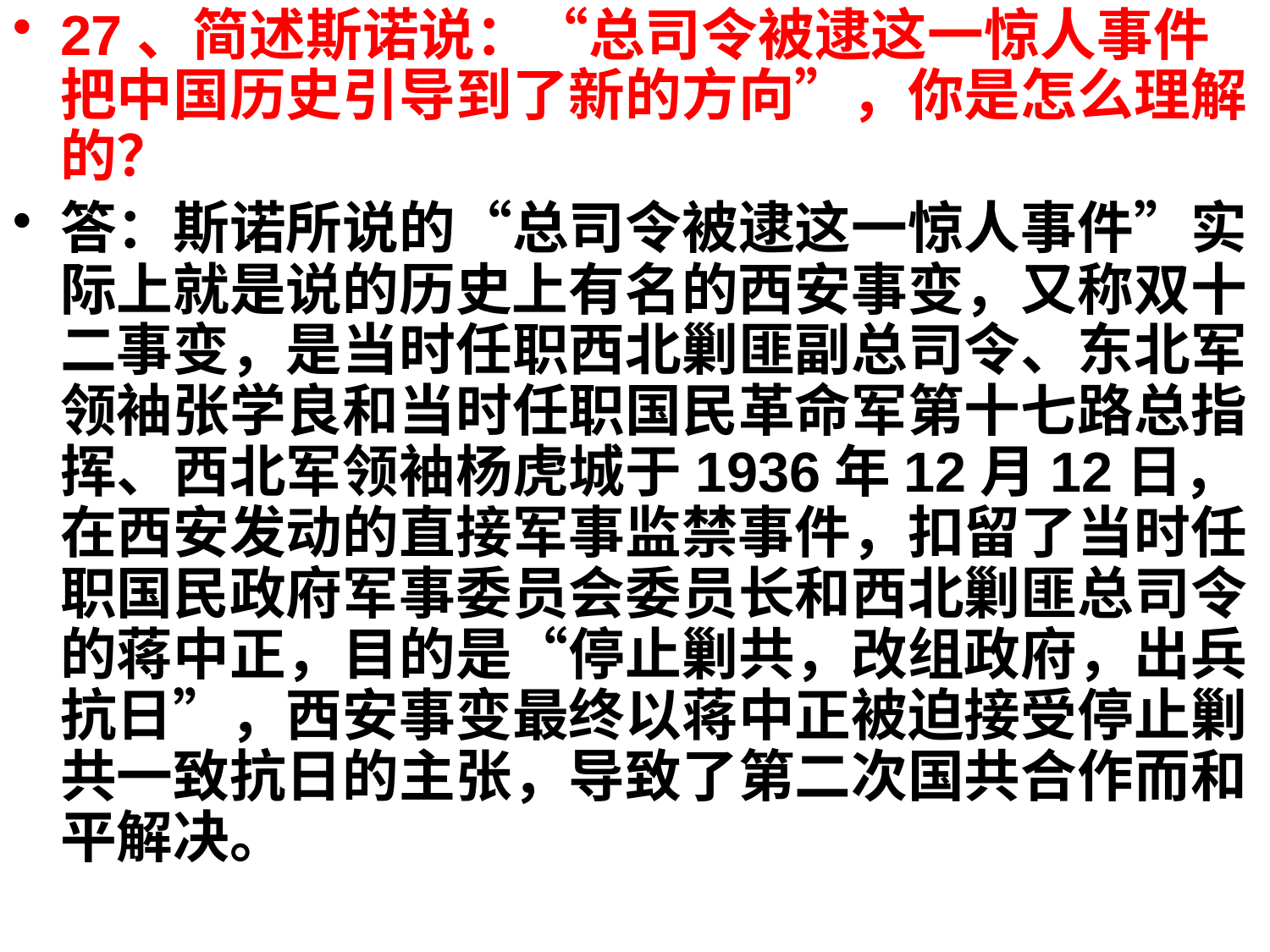

27、简述斯诺说：“总司令被逮这一惊人事件把中国历史引导到了新的方向”，你是怎么理解的？
答：斯诺所说的“总司令被逮这一惊人事件”实际上就是说的历史上有名的西安事变，又称双十二事变，是当时任职西北剿匪副总司令、东北军领袖张学良和当时任职国民革命军第十七路总指挥、西北军领袖杨虎城于1936年12月12日，在西安发动的直接军事监禁事件，扣留了当时任职国民政府军事委员会委员长和西北剿匪总司令的蒋中正，目的是“停止剿共，改组政府，出兵抗日”，西安事变最终以蒋中正被迫接受停止剿共一致抗日的主张，导致了第二次国共合作而和平解决。
#